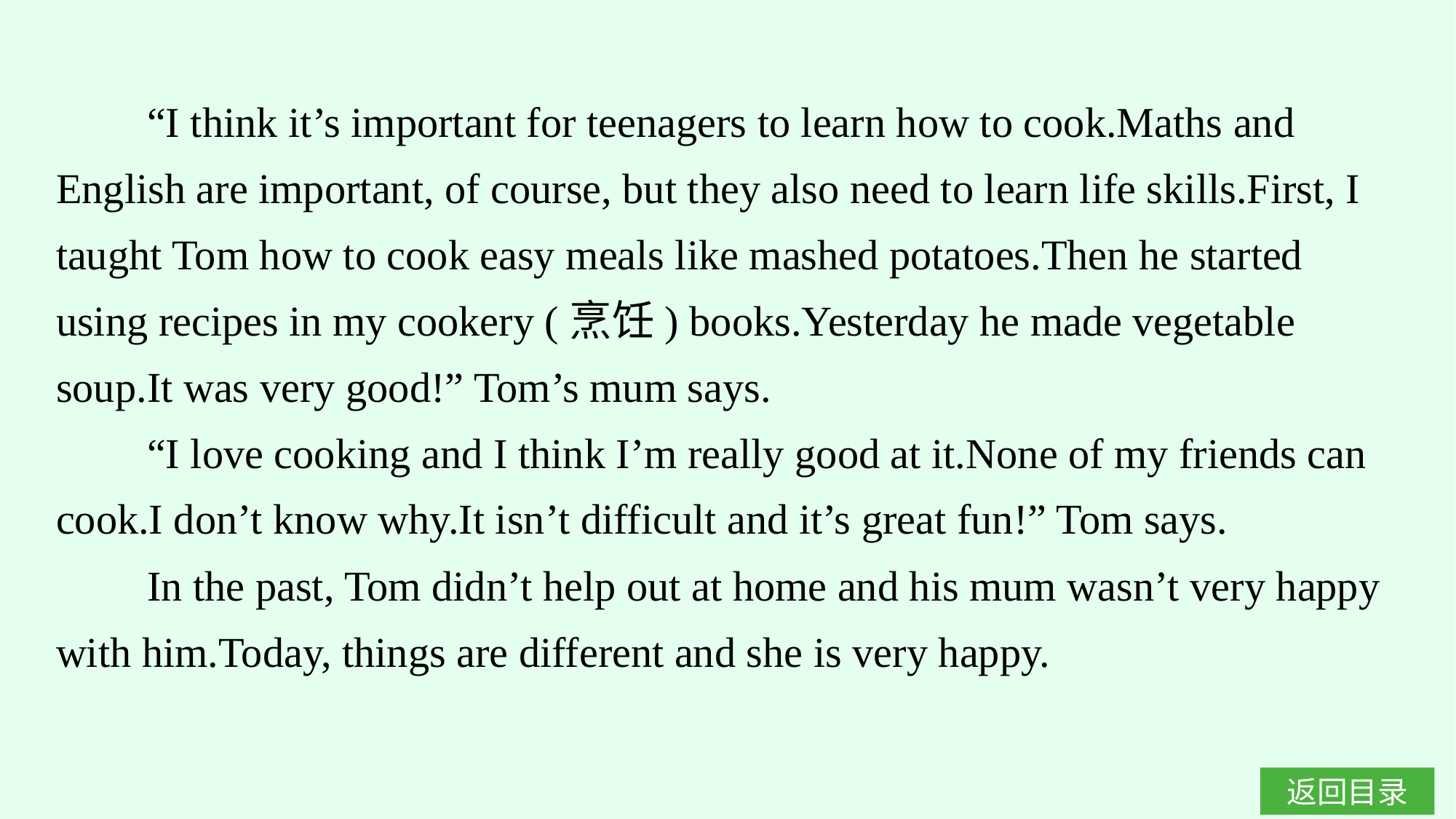

“I think it’s important for teenagers to learn how to cook.Maths and English are important, of course, but they also need to learn life skills.First, I taught Tom how to cook easy meals like mashed potatoes.Then he started using recipes in my cookery (烹饪) books.Yesterday he made vegetable soup.It was very good!” Tom’s mum says.
“I love cooking and I think I’m really good at it.None of my friends can cook.I don’t know why.It isn’t difficult and it’s great fun!” Tom says.
In the past, Tom didn’t help out at home and his mum wasn’t very happy with him.Today, things are different and she is very happy.